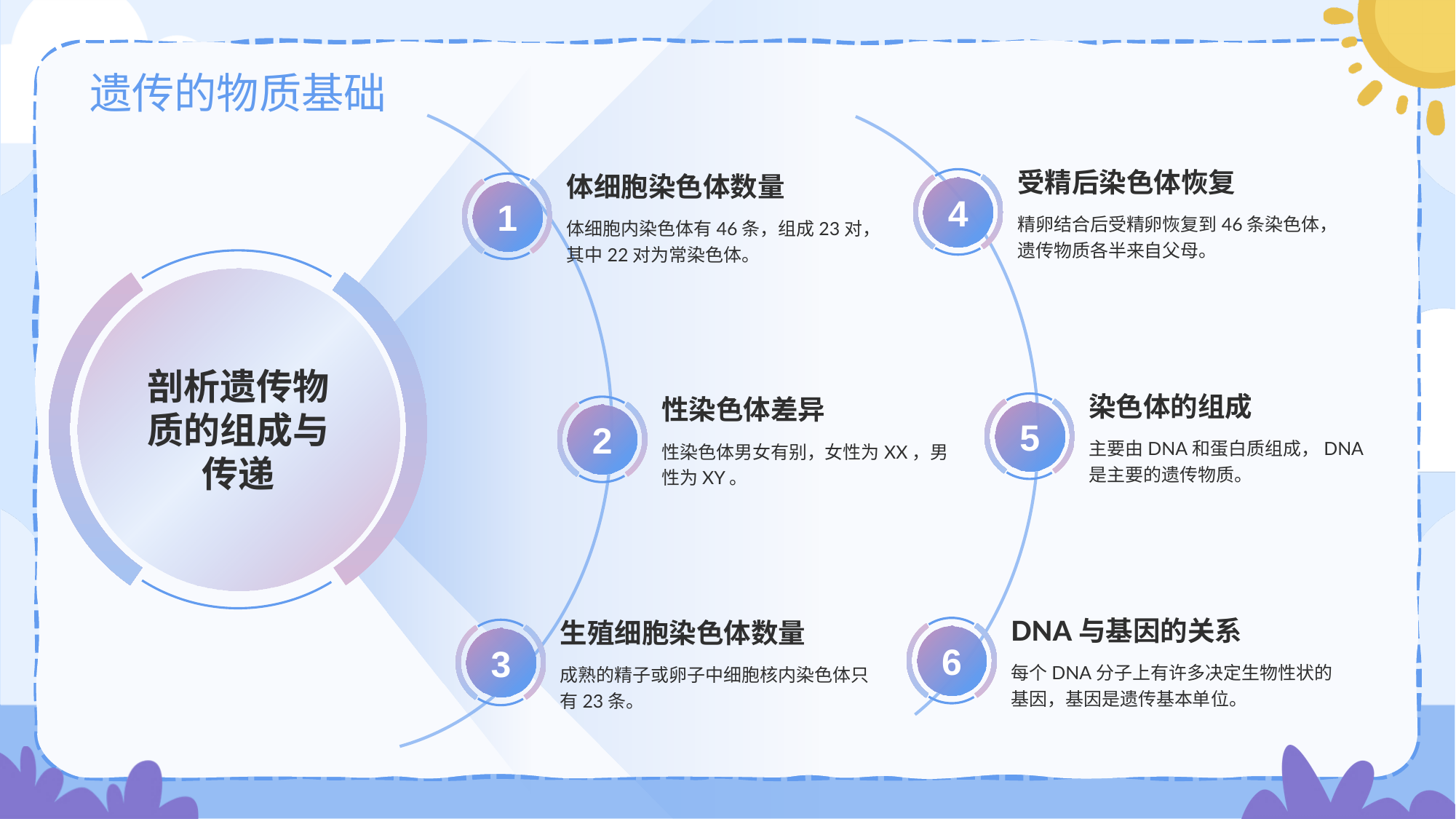

受精后染色体恢复
4
精卵结合后受精卵恢复到46条染色体，遗传物质各半来自父母。

体细胞染色体数量
1
体细胞内染色体有46条，组成23对，其中22对为常染色体。

剖析遗传物质的组成与传递

染色体的组成
5
主要由DNA和蛋白质组成，DNA是主要的遗传物质。

性染色体差异
2
性染色体男女有别，女性为XX，男性为XY。

生殖细胞染色体数量
3
成熟的精子或卵子中细胞核内染色体只有23条。

DNA与基因的关系
6
每个DNA分子上有许多决定生物性状的基因，基因是遗传基本单位。

# 遗传的物质基础